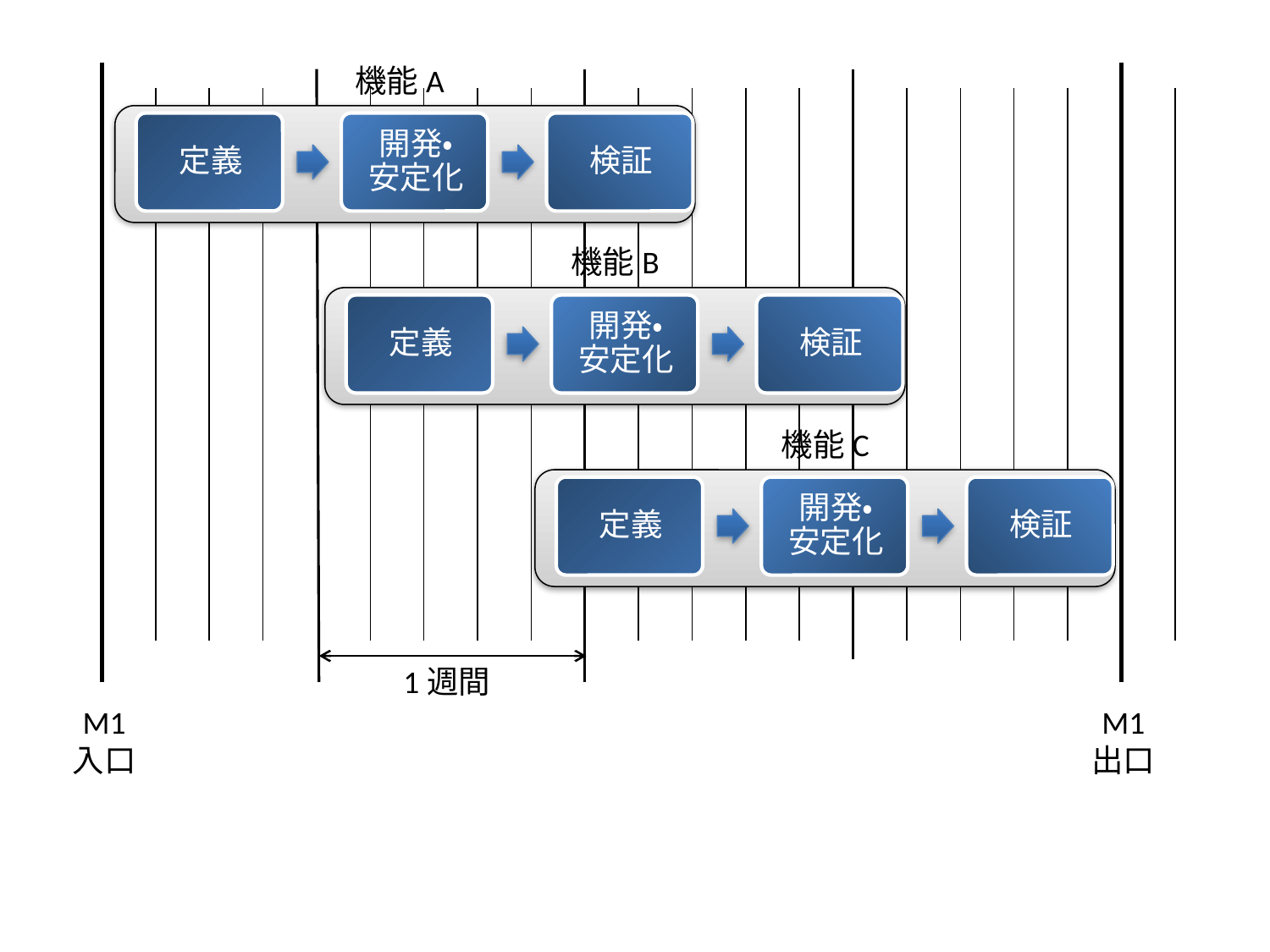

機能A
定義

開発・
安定化

検証

機能B
定義

開発・
安定化

検証

機能C
定義

開発・
安定化

検証

1週間
M1
入口
M1
出口